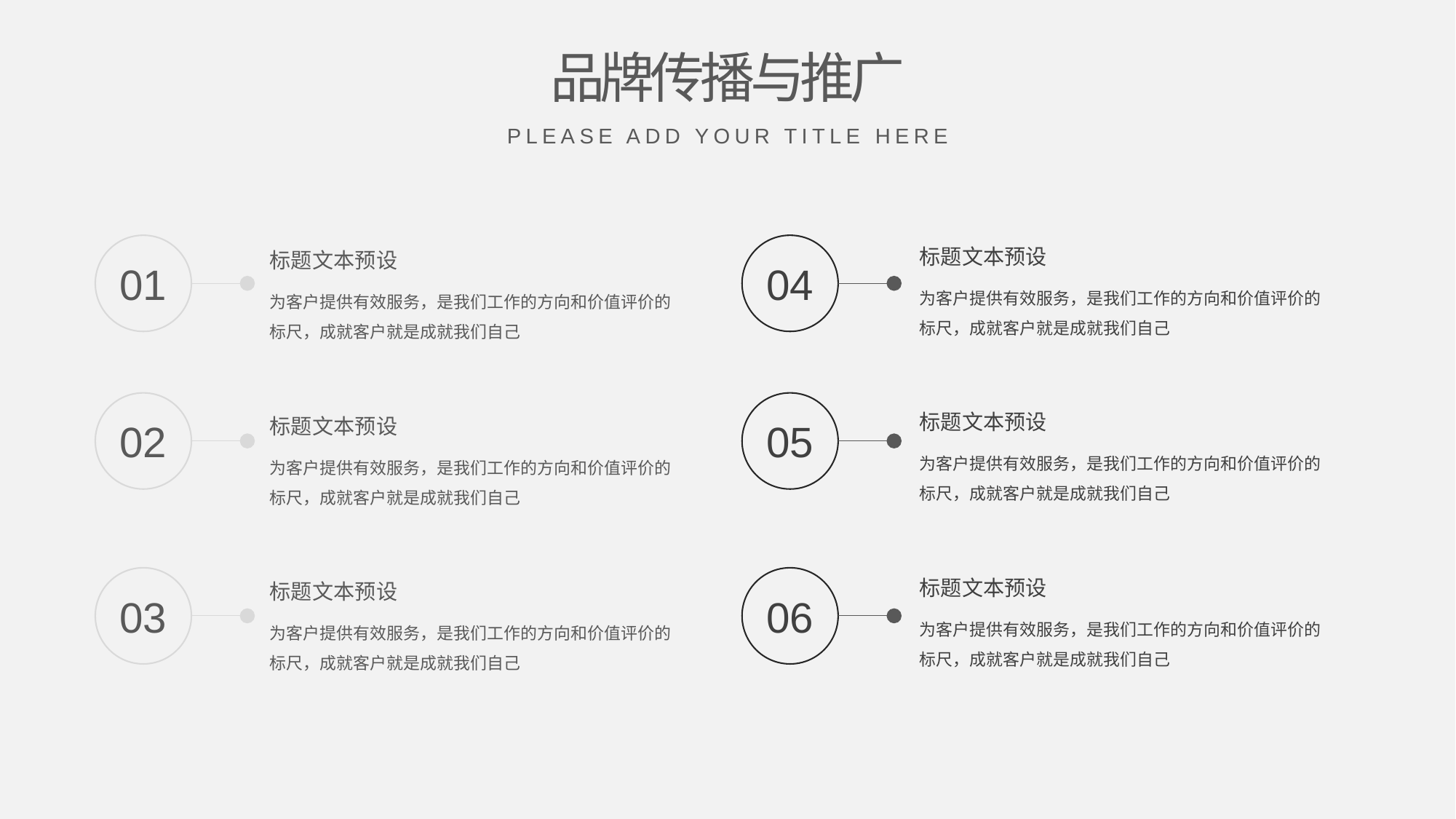

品牌传播与推广
PLEASE ADD YOUR TITLE HERE
01
04
标题文本预设
为客户提供有效服务，是我们工作的方向和价值评价的标尺，成就客户就是成就我们自己
标题文本预设
为客户提供有效服务，是我们工作的方向和价值评价的标尺，成就客户就是成就我们自己
02
05
标题文本预设
为客户提供有效服务，是我们工作的方向和价值评价的标尺，成就客户就是成就我们自己
标题文本预设
为客户提供有效服务，是我们工作的方向和价值评价的标尺，成就客户就是成就我们自己
03
06
标题文本预设
为客户提供有效服务，是我们工作的方向和价值评价的标尺，成就客户就是成就我们自己
标题文本预设
为客户提供有效服务，是我们工作的方向和价值评价的标尺，成就客户就是成就我们自己